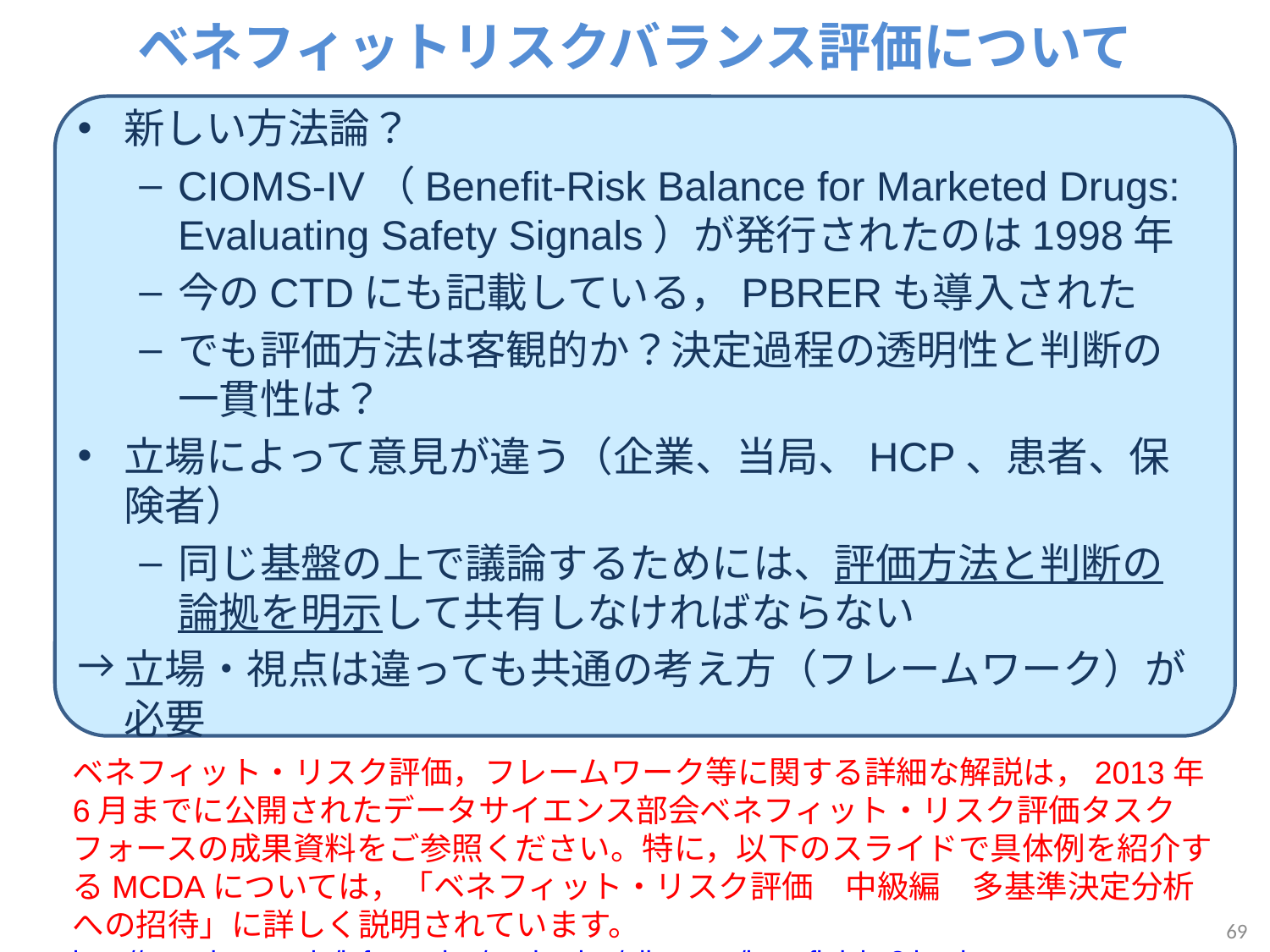

# ベネフィットリスクバランス評価について

新しい方法論？
CIOMS-IV（Benefit-Risk Balance for Marketed Drugs: Evaluating Safety Signals）が発行されたのは1998年
今のCTDにも記載している，PBRERも導入された
でも評価方法は客観的か？決定過程の透明性と判断の一貫性は？
立場によって意見が違う（企業、当局、HCP、患者、保険者）
同じ基盤の上で議論するためには、評価方法と判断の
論拠を明示して共有しなければならない
立場・視点は違っても共通の考え方（フレームワーク）が必要
ベネフィット・リスク評価，フレームワーク等に関する詳細な解説は，2013年6月までに公開されたデータサイエンス部会ベネフィット・リスク評価タスクフォースの成果資料をご参照ください。特に，以下のスライドで具体例を紹介するMCDAについては，「ベネフィット・リスク評価　中級編　多基準決定分析への招待」に詳しく説明されています。
http://www.jpma.or.jp/information/evaluation/allotment/benefitrisk_3.html
69